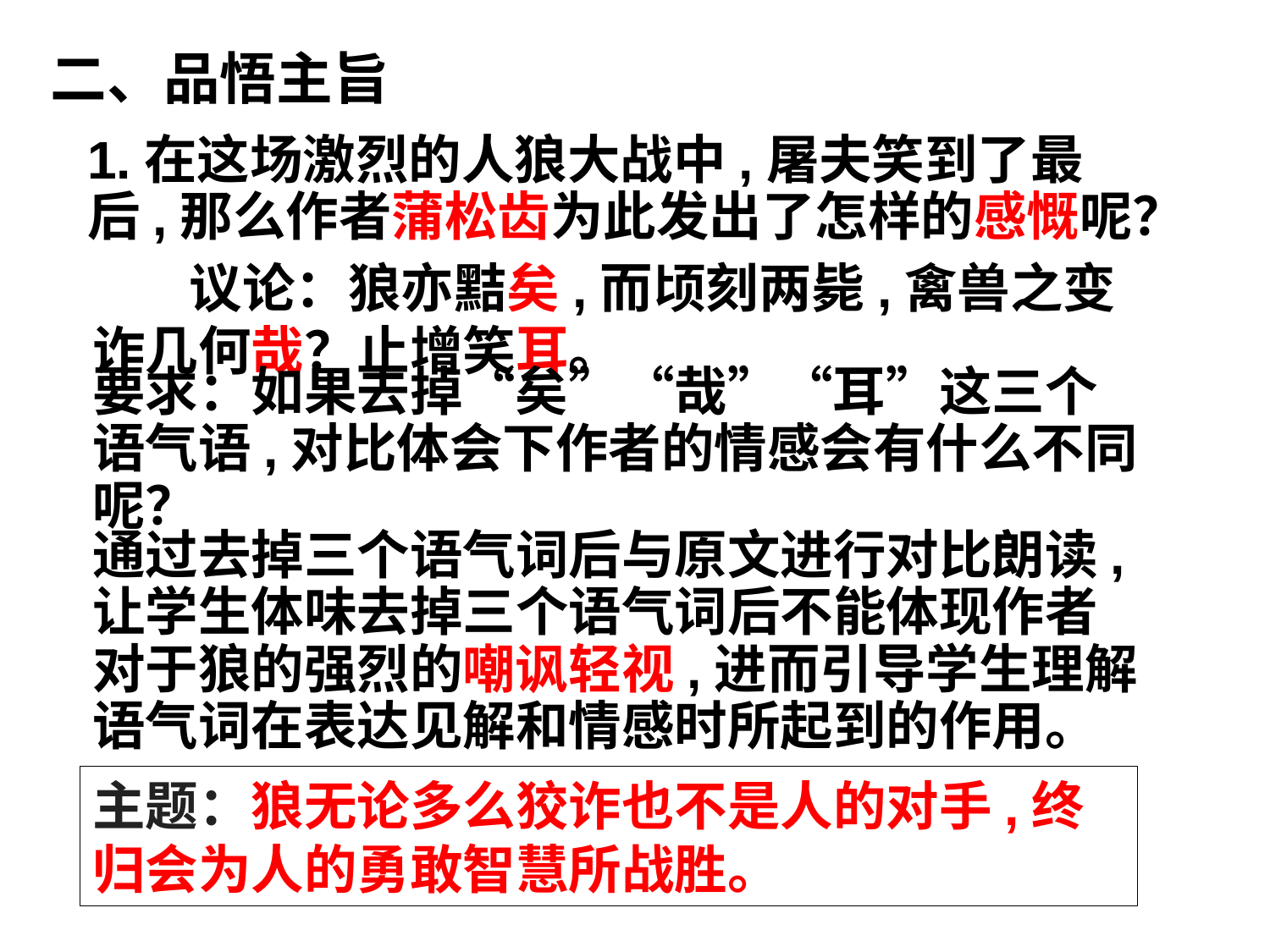

二、品悟主旨

1.在这场激烈的人狼大战中,屠夫笑到了最后,那么作者蒲松齿为此发出了怎样的感慨呢？
       议论：狼亦黠矣,而顷刻两毙,禽兽之变诈几何哉？止增笑耳。
要求：如果去掉“矣”“哉”“耳”这三个语气语,对比体会下作者的情感会有什么不同呢？
通过去掉三个语气词后与原文进行对比朗读,让学生体味去掉三个语气词后不能体现作者对于狼的强烈的嘲讽轻视,进而引导学生理解语气词在表达见解和情感时所起到的作用。
主题：狼无论多么狡诈也不是人的对手,终归会为人的勇敢智慧所战胜。